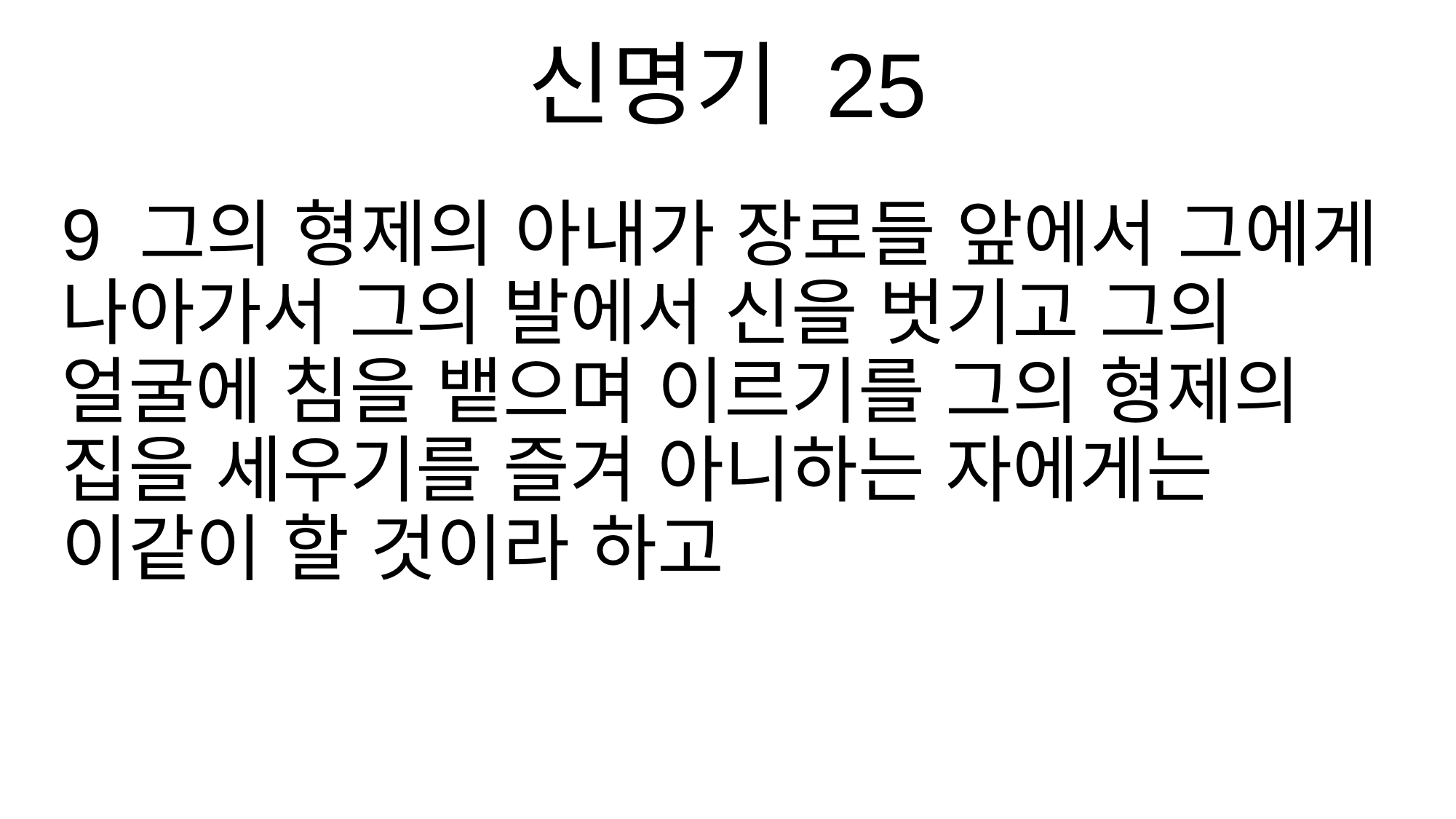

신명기 25
9 그의 형제의 아내가 장로들 앞에서 그에게 나아가서 그의 발에서 신을 벗기고 그의 얼굴에 침을 뱉으며 이르기를 그의 형제의 집을 세우기를 즐겨 아니하는 자에게는 이같이 할 것이라 하고